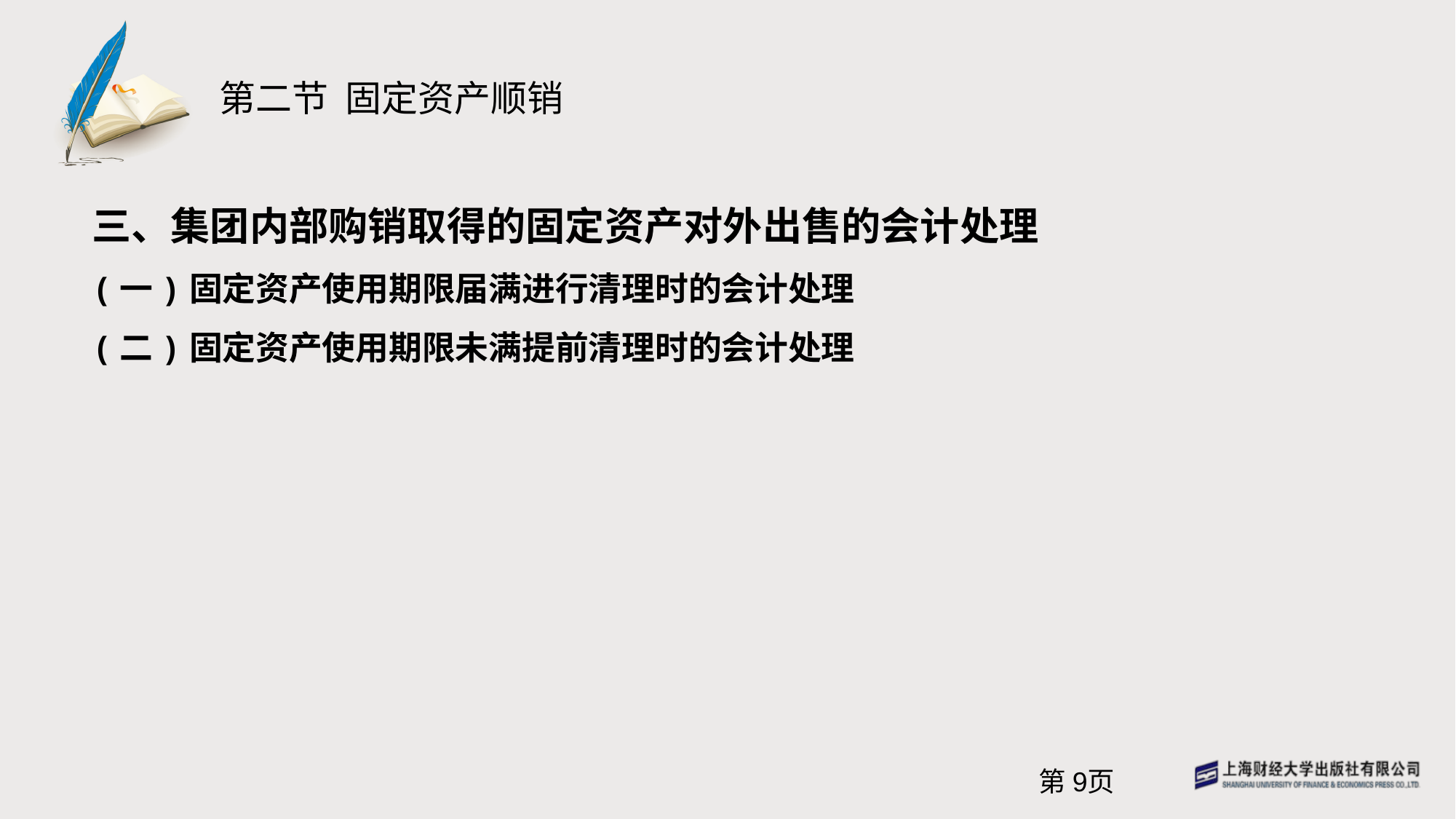

# 第二节  固定资产顺销
三、集团内部购销取得的固定资产对外出售的会计处理
(一)固定资产使用期限届满进行清理时的会计处理
(二)固定资产使用期限未满提前清理时的会计处理

9